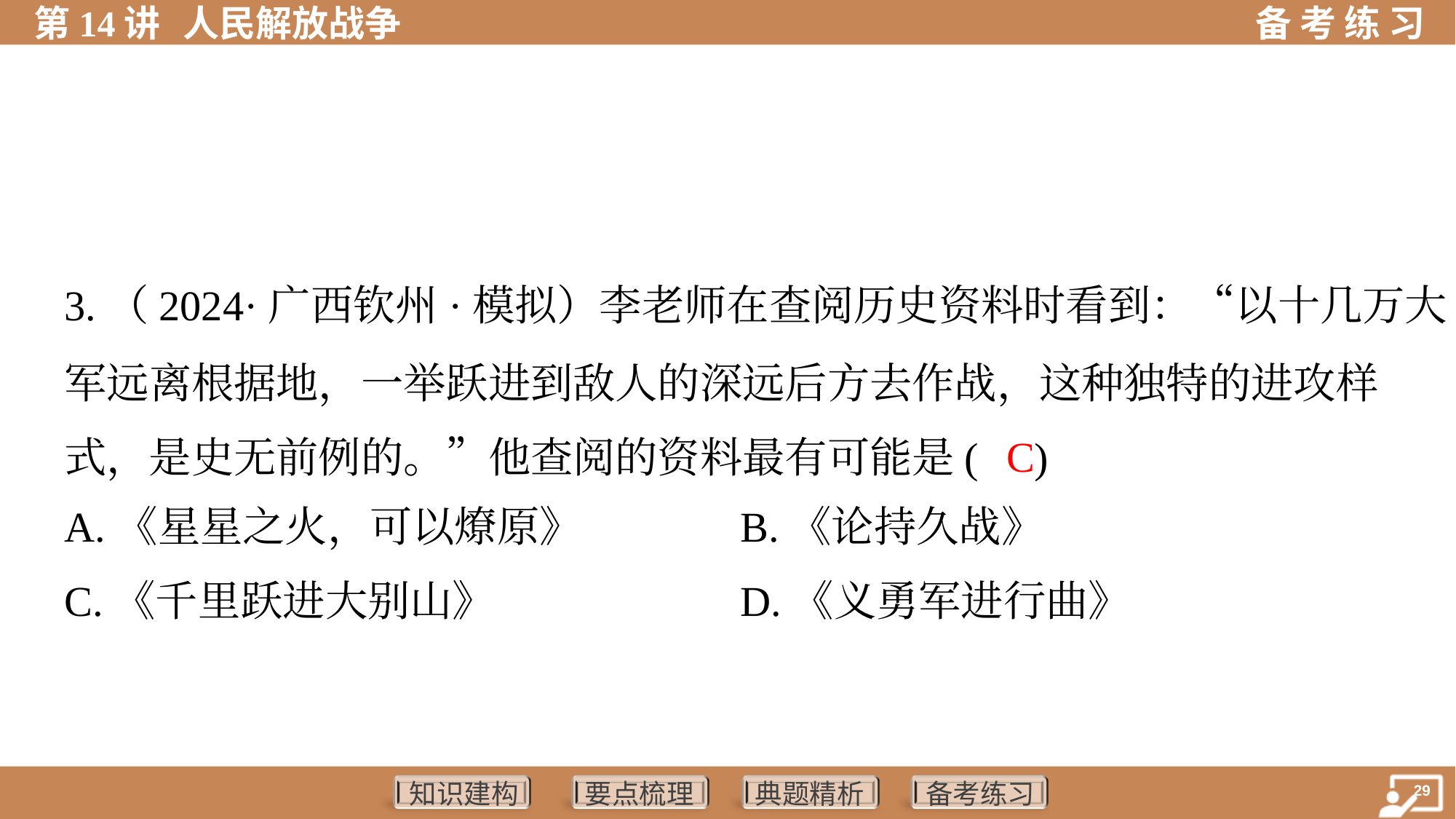

3.（2024·广西钦州·模拟）李老师在查阅历史资料时看到：“以十几万大
军远离根据地，一举跃进到敌人的深远后方去作战，这种独特的进攻样
式，是史无前例的。”他查阅的资料最有可能是(     )
     C
A.《星星之火，可以燎原》	B.《论持久战》
C.《千里跃进大别山》	D.《义勇军进行曲》